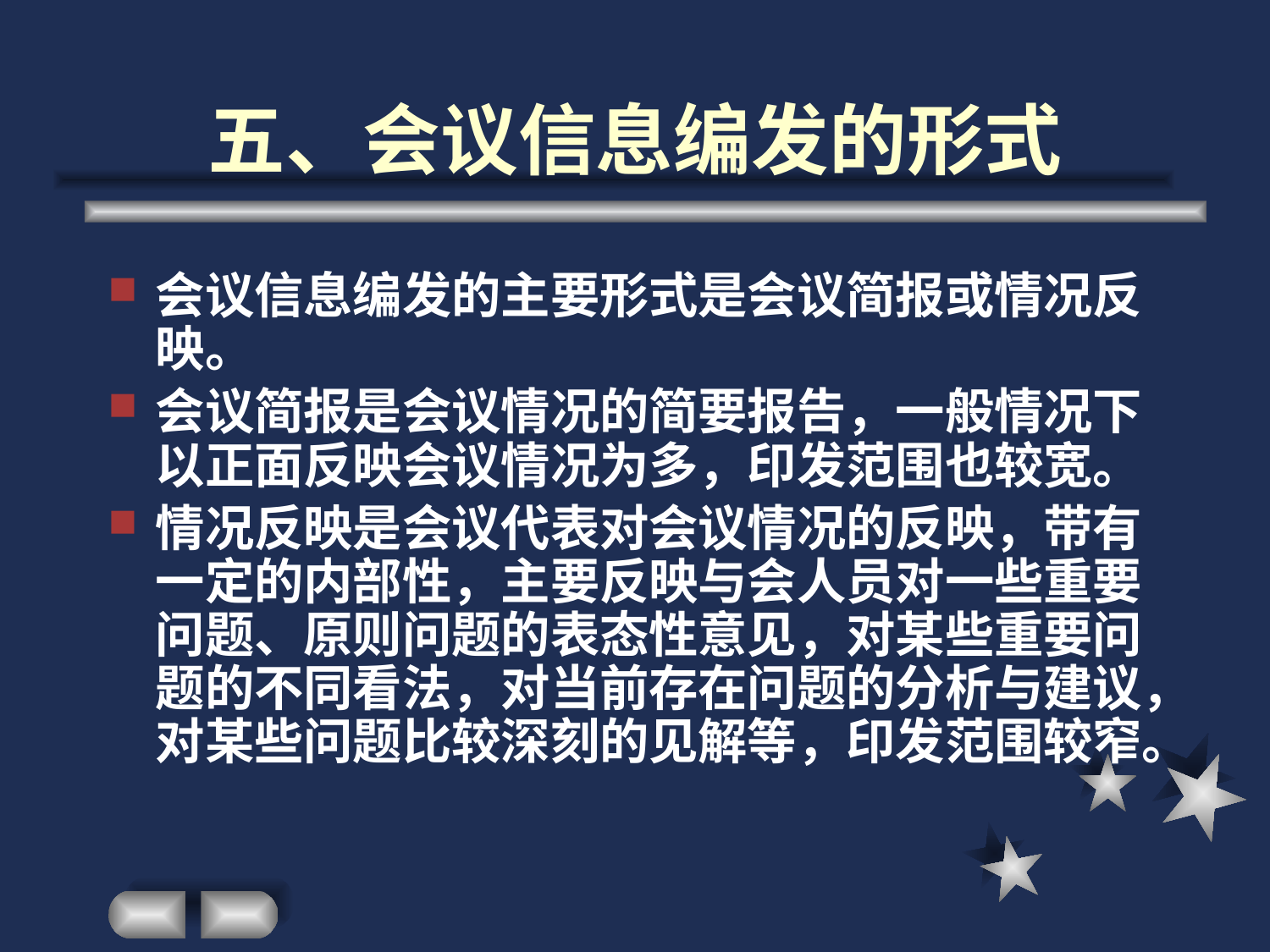

# 五、会议信息编发的形式
会议信息编发的主要形式是会议简报或情况反映。
会议简报是会议情况的简要报告，一般情况下以正面反映会议情况为多，印发范围也较宽。
情况反映是会议代表对会议情况的反映，带有一定的内部性，主要反映与会人员对一些重要问题、原则问题的表态性意见，对某些重要问题的不同看法，对当前存在问题的分析与建议，对某些问题比较深刻的见解等，印发范围较窄。